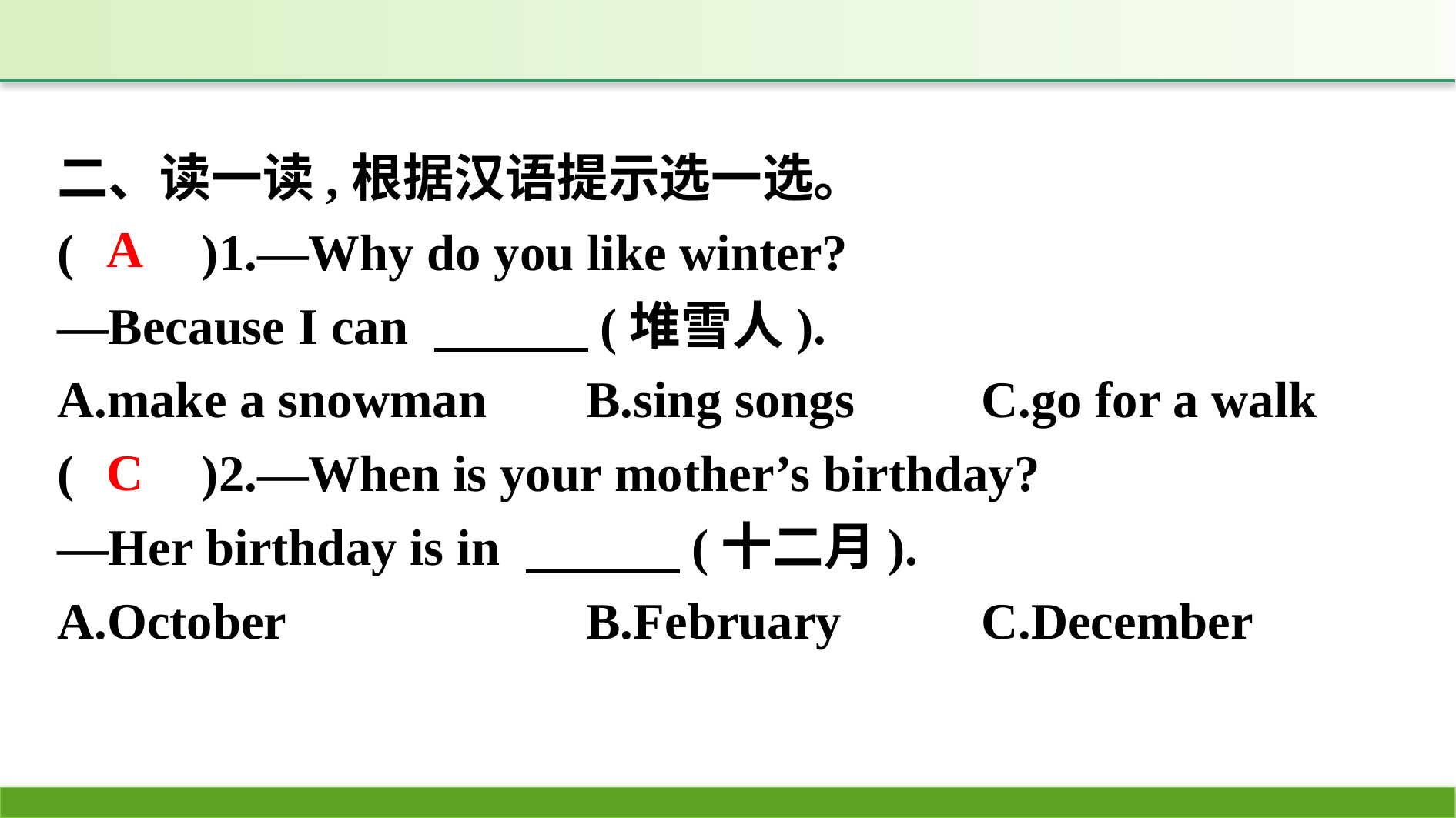

二、读一读,根据汉语提示选一选。
(　　)1.—Why do you like winter?
—Because I can 　　　(堆雪人).
A.make a snowman　	B.sing songs　　	C.go for a walk
(　　)2.—When is your mother’s birthday?
—Her birthday is in 　　　(十二月).
A.October			B.February		C.December
A
C